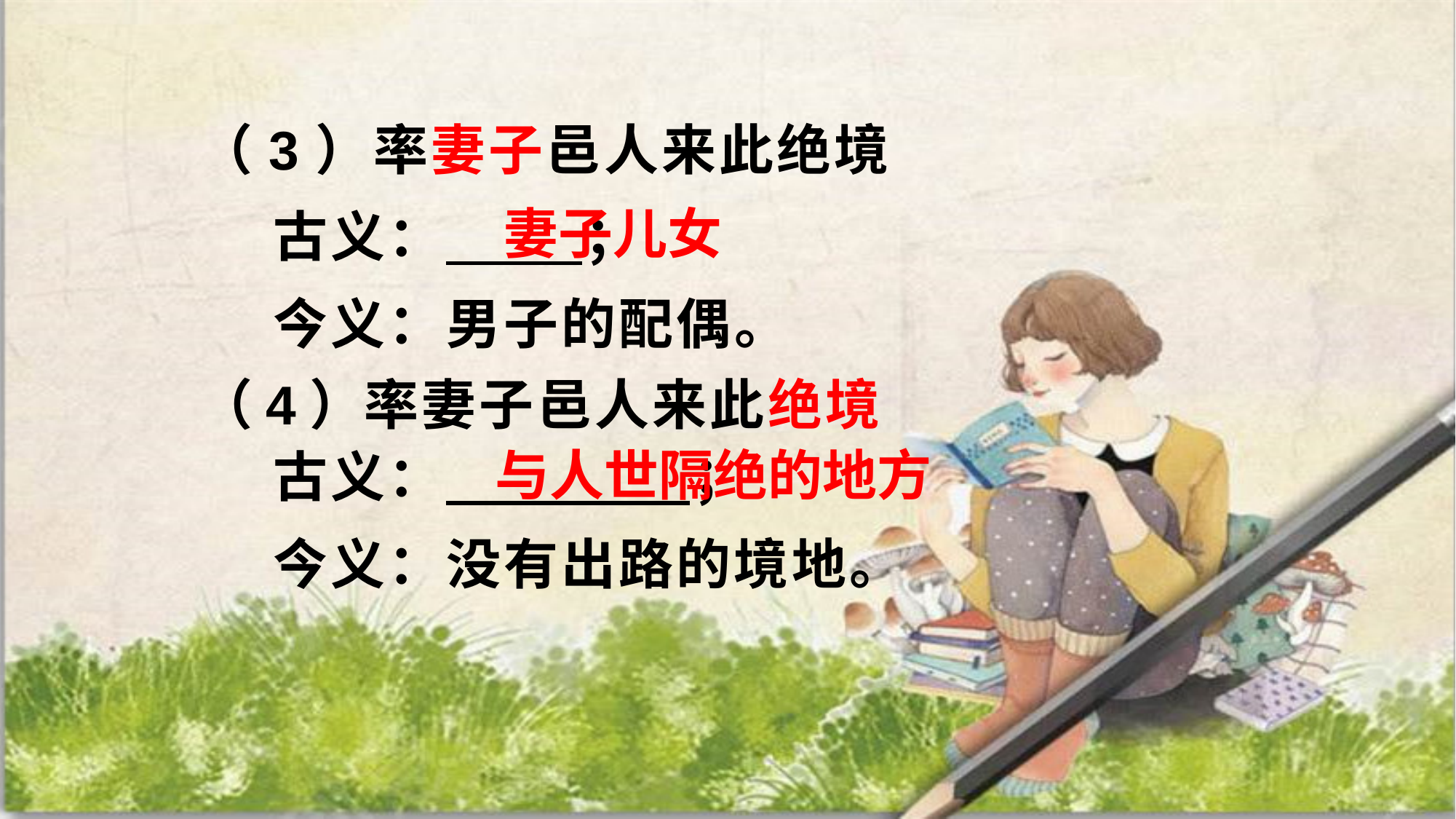

（3）率妻子邑人来此绝境
    古义：         ；
    今义：男子的配偶。
（4）率妻子邑人来此绝境
    古义：                ；
    今义：没有出路的境地。

妻子儿女
与人世隔绝的地方